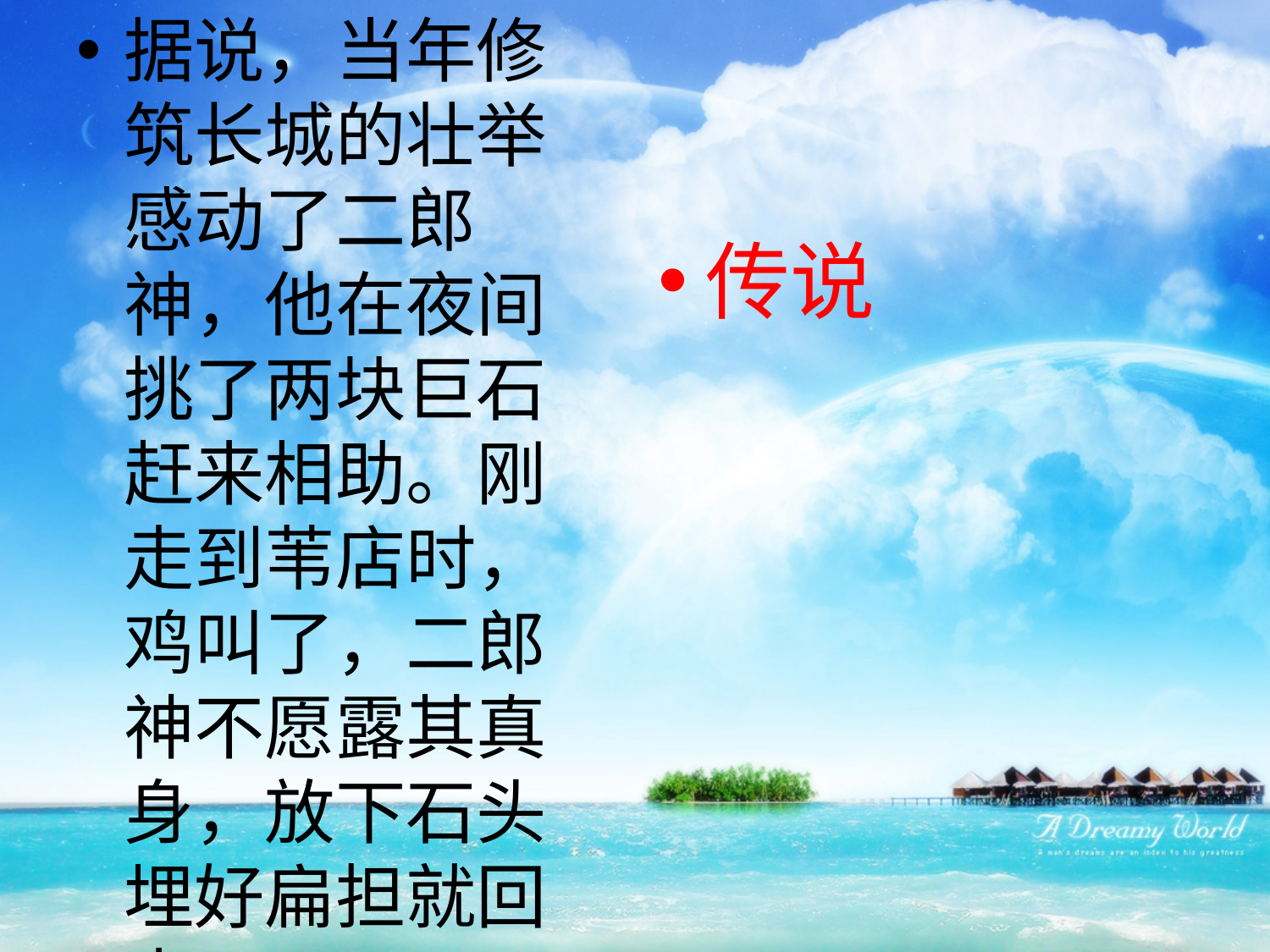

据说，当年修筑长城的壮举感动了二郎神，他在夜间挑了两块巨石赶来相助。刚走到苇店时，鸡叫了，二郎神不愿露其真身，放下石头埋好扁担就回去了。
#
传说